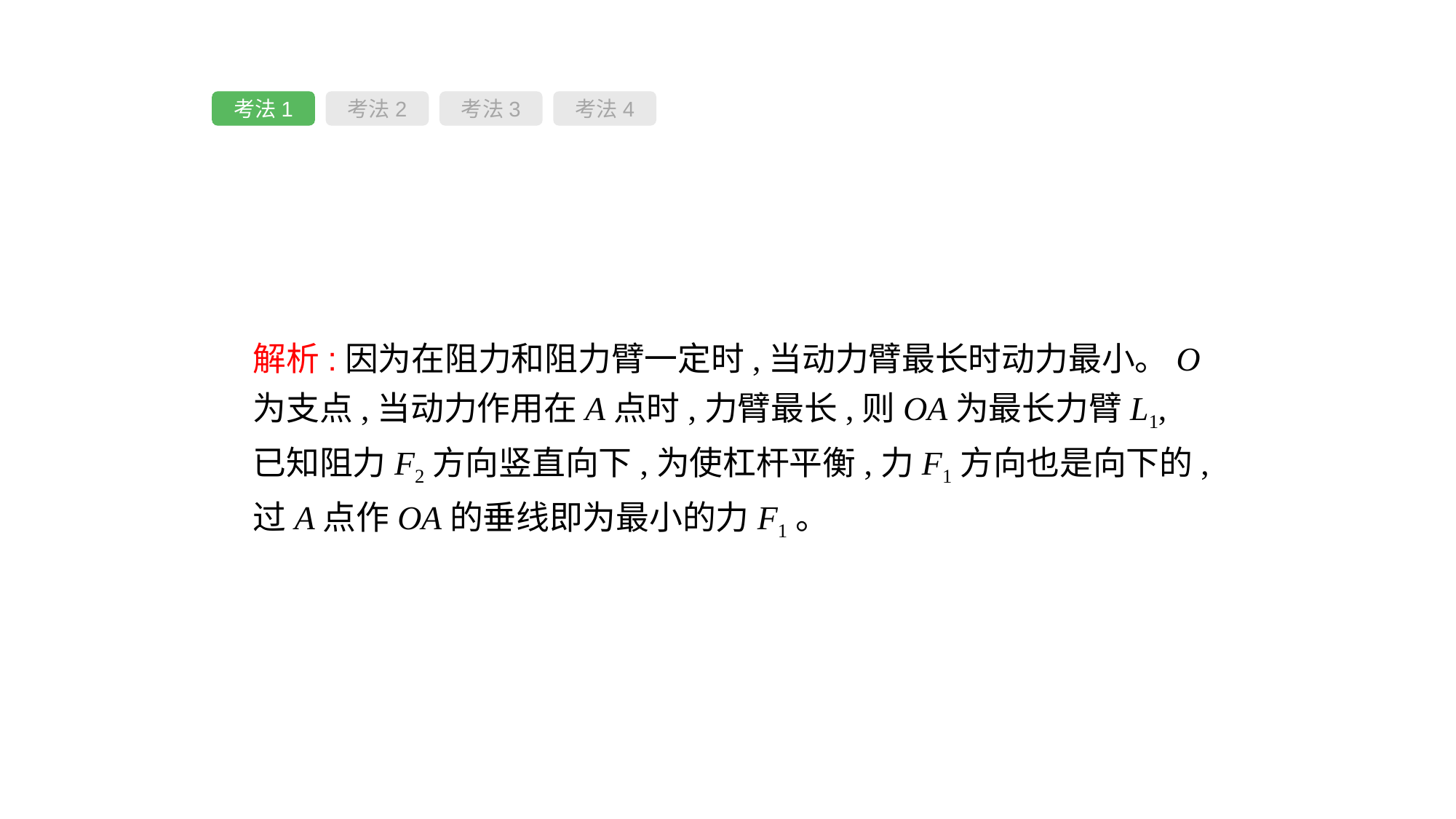

考法1
考法2
考法3
考法4
解析:因为在阻力和阻力臂一定时,当动力臂最长时动力最小。O为支点,当动力作用在A点时,力臂最长,则OA为最长力臂L1,已知阻力F2方向竖直向下,为使杠杆平衡,力F1方向也是向下的,过A点作OA的垂线即为最小的力F1。